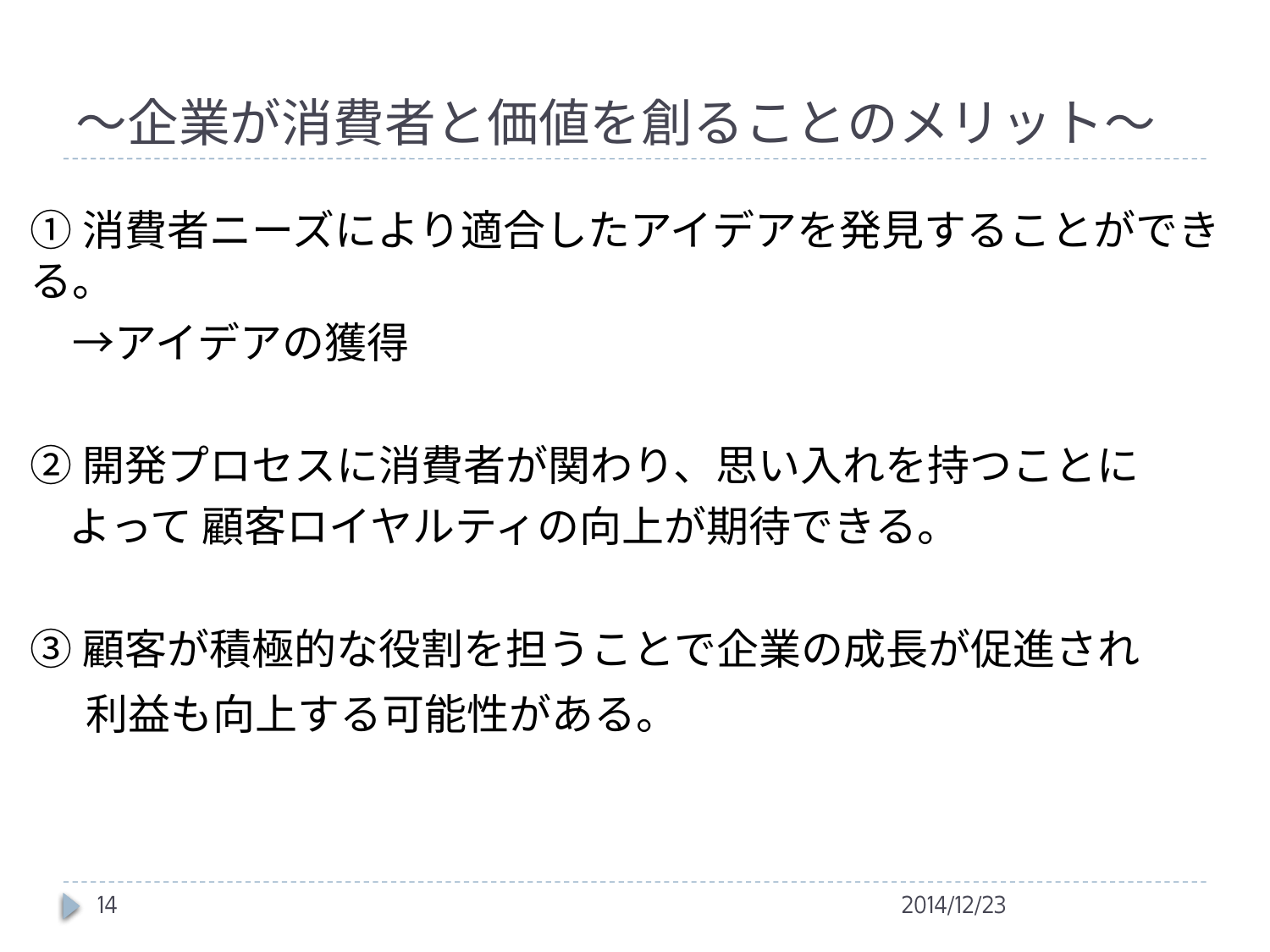

# ～企業が消費者と価値を創ることのメリット～
①消費者ニーズにより適合したアイデアを発見することができる。
　→アイデアの獲得

②開発プロセスに消費者が関わり、思い入れを持つことに
   よって 顧客ロイヤルティの向上が期待できる。

③顧客が積極的な役割を担うことで企業の成長が促進され
　 利益も向上する可能性がある。

14
2014/12/23